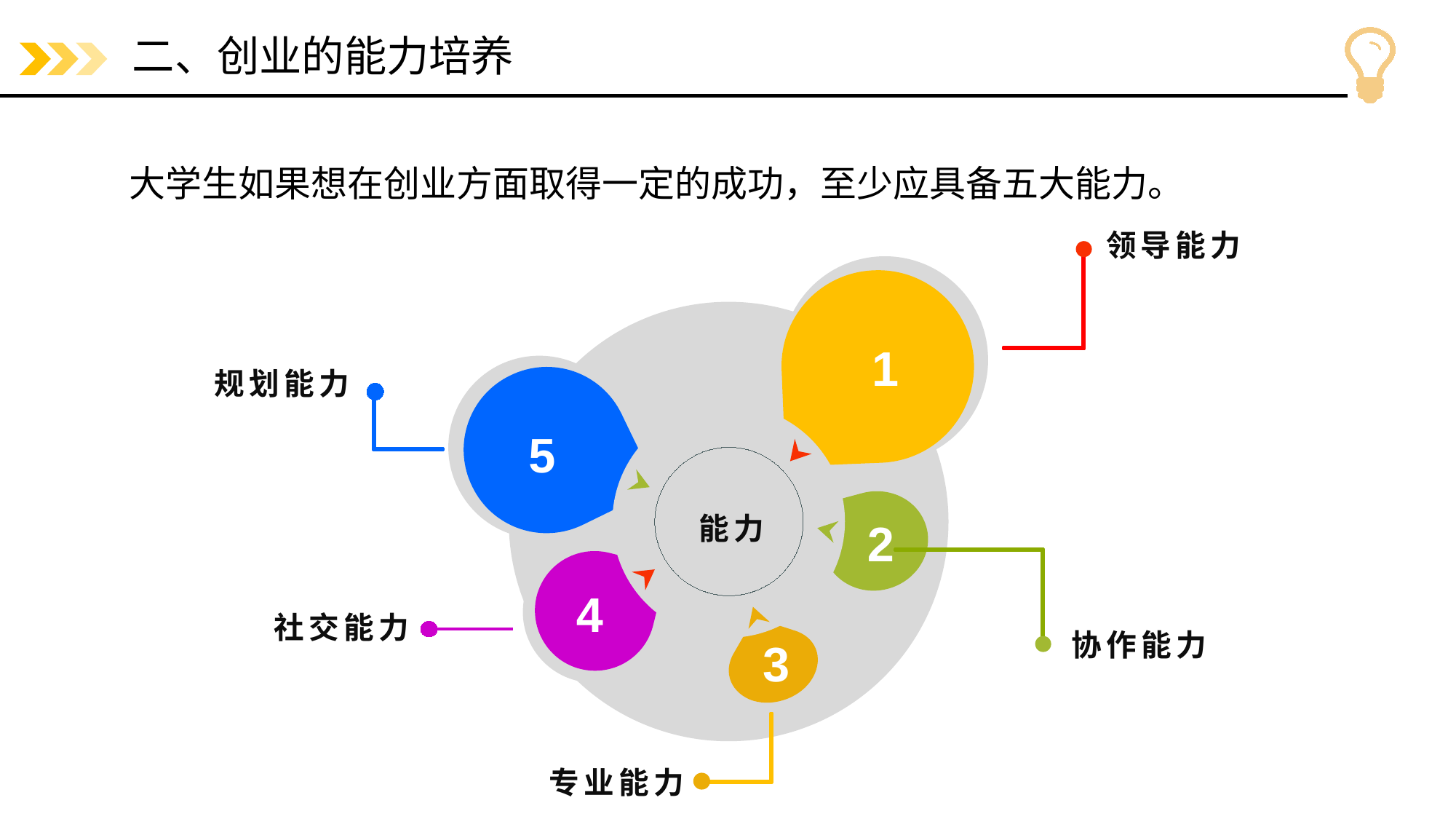

8
# 二、创业的能力培养
大学生如果想在创业方面取得一定的成功，至少应具备五大能力。
领导能力

1

规划能力

5

能力
2

4
社交能力

协作能力

3

专业能力